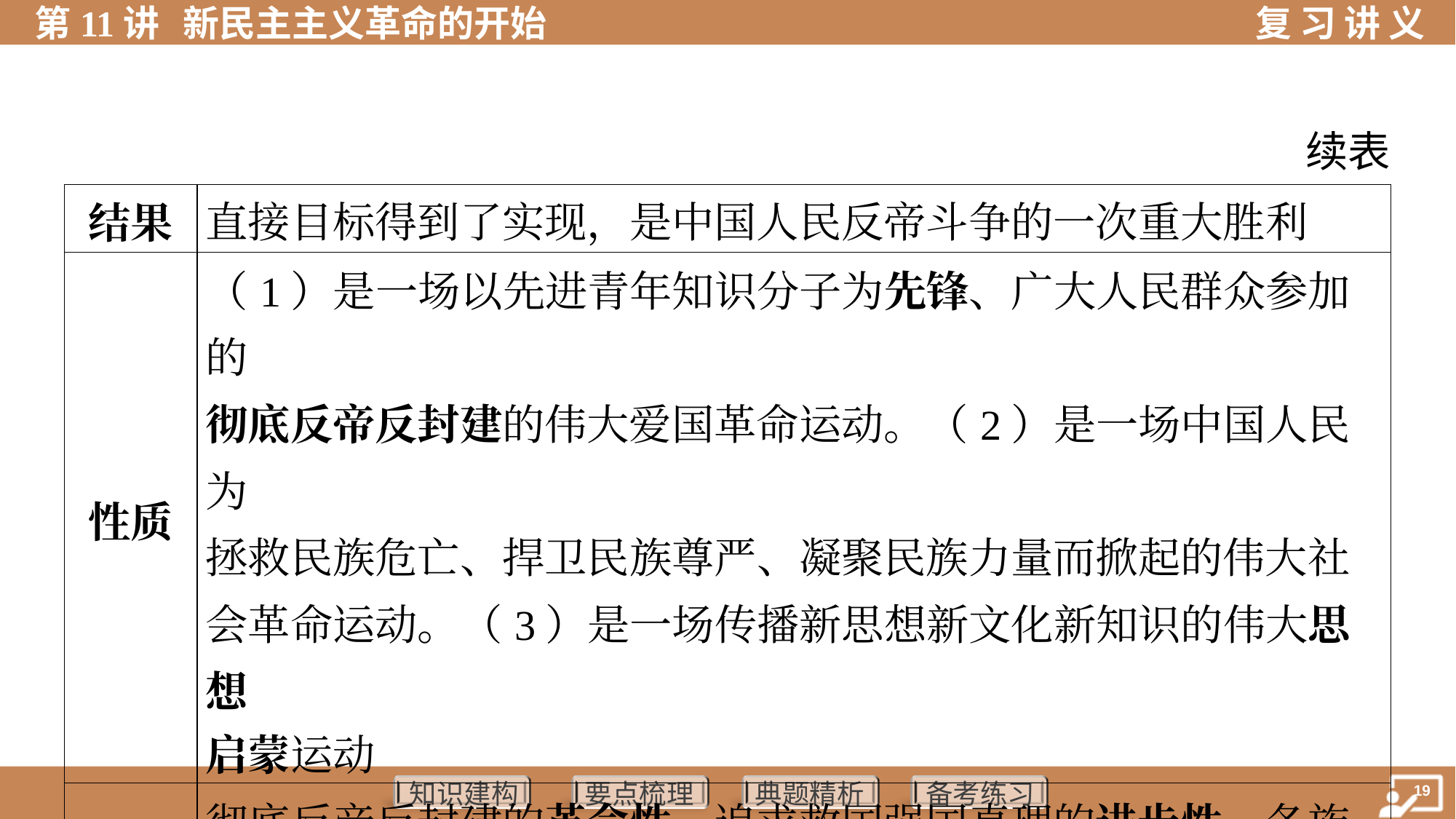

续表
| 结果 | 直接目标得到了实现，是中国人民反帝斗争的一次重大胜利 |  |  |  |
| --- | --- | --- | --- | --- |
| 性质 | （1）是一场以先进青年知识分子为先锋、广大人民群众参加的 彻底反帝反封建的伟大爱国革命运动。（2）是一场中国人民为 拯救民族危亡、捍卫民族尊严、凝聚民族力量而掀起的伟大社 会革命运动。（3）是一场传播新思想新文化新知识的伟大思想 启蒙运动 |  |  |  |
| 特点 | 彻底反帝反封建的革命性、追求救国强国真理的进步性、各族 各界群众积极参与的广泛性 |  |  |  |